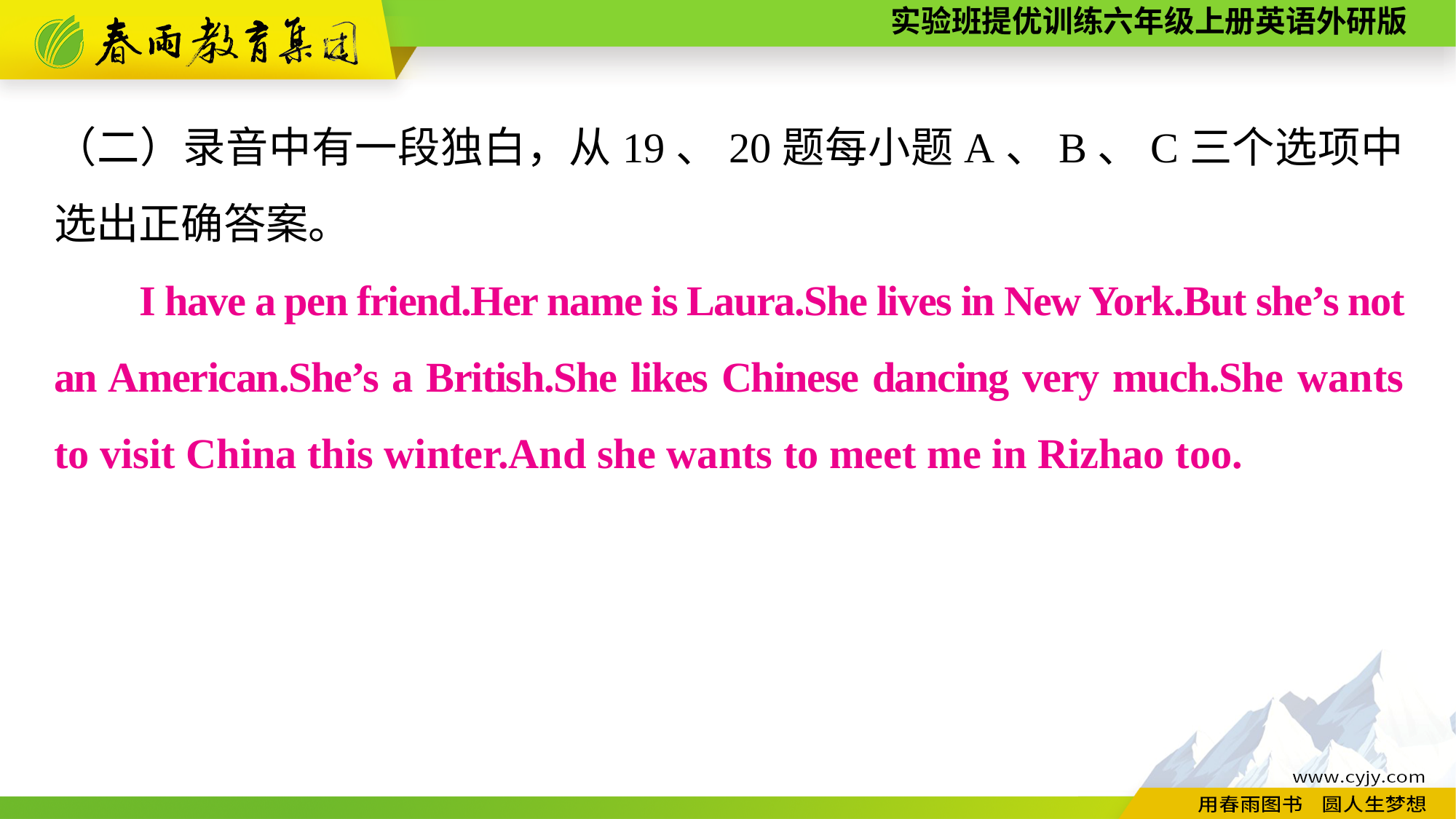

（二）录音中有一段独白，从19、20题每小题A、B、C三个选项中选出正确答案。
I have a pen friend.Her name is Laura.She lives in New York.But she’s not an American.She’s a British.She likes Chinese dancing very much.She wants to visit China this winter.And she wants to meet me in Rizhao too.